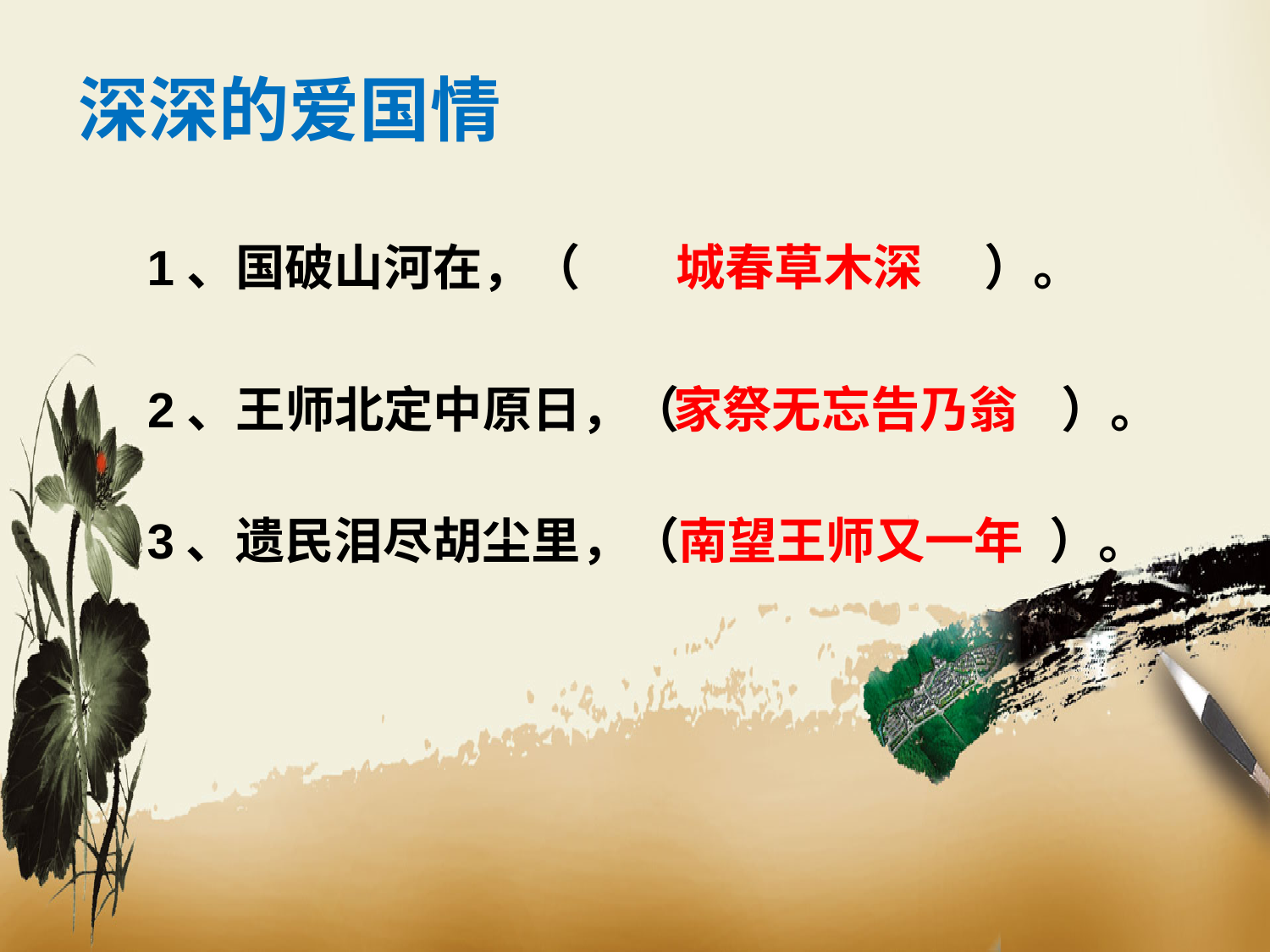

深深的爱国情
1、国破山河在，（                                    ）。
城春草木深
2、王师北定中原日，（                                  ）。
家祭无忘告乃翁
3、遗民泪尽胡尘里，（                                 ）。
南望王师又一年